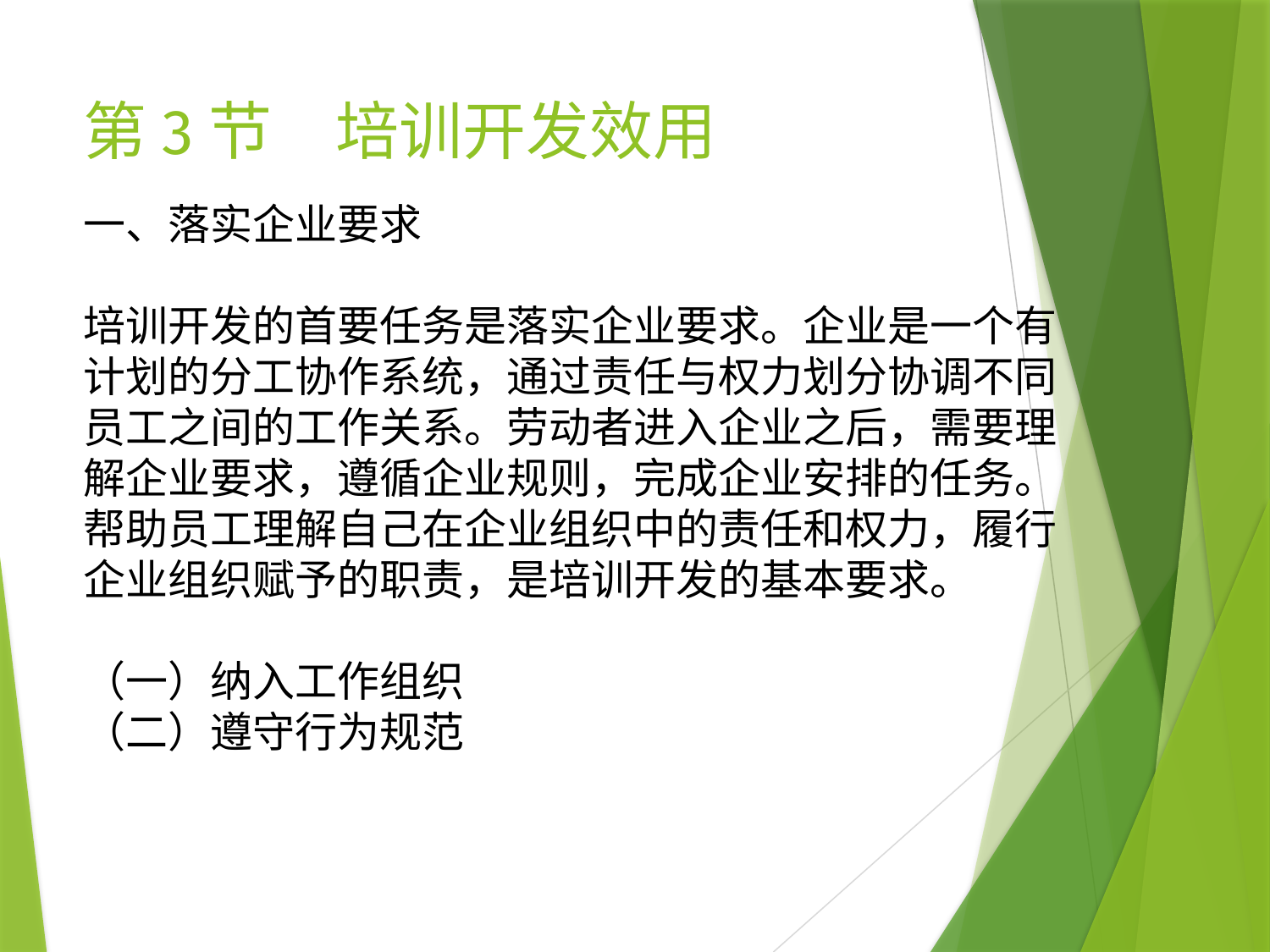

# 第3节　培训开发效用
一、落实企业要求

培训开发的首要任务是落实企业要求。企业是一个有计划的分工协作系统，通过责任与权力划分协调不同员工之间的工作关系。劳动者进入企业之后，需要理解企业要求，遵循企业规则，完成企业安排的任务。帮助员工理解自己在企业组织中的责任和权力，履行企业组织赋予的职责，是培训开发的基本要求。

（一）纳入工作组织
（二）遵守行为规范